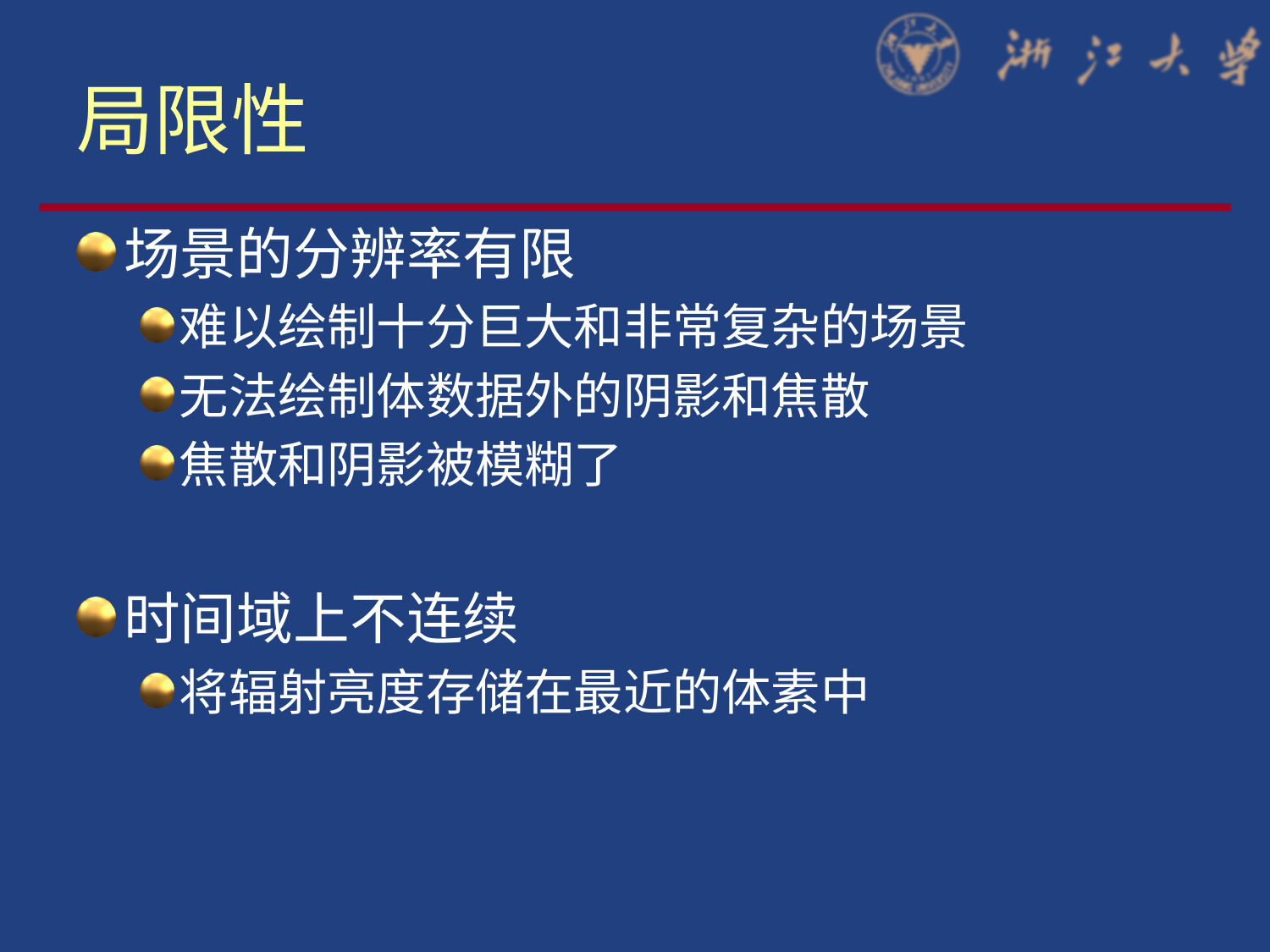

# 局限性
场景的分辨率有限
难以绘制十分巨大和非常复杂的场景
无法绘制体数据外的阴影和焦散
焦散和阴影被模糊了

时间域上不连续
将辐射亮度存储在最近的体素中